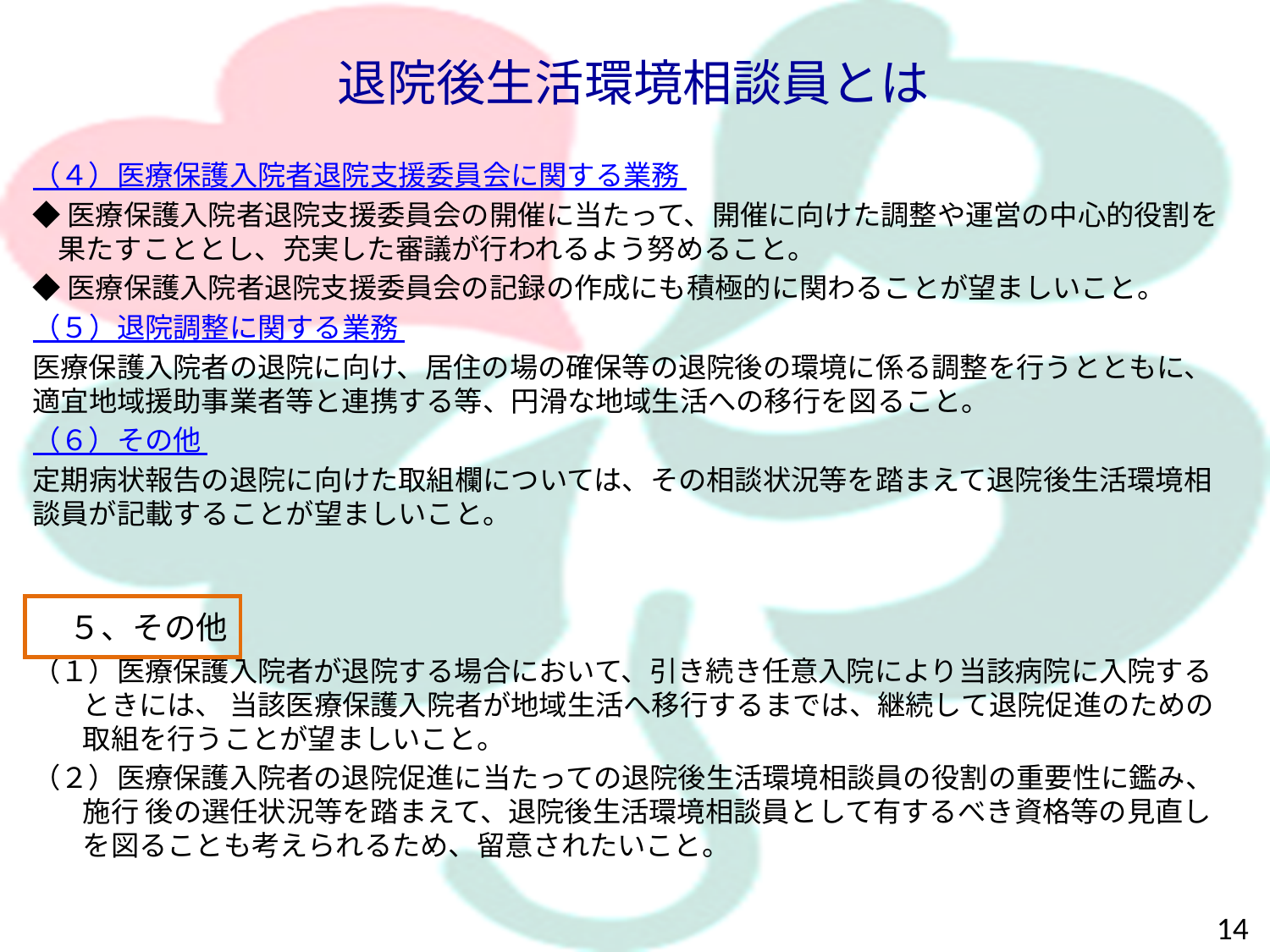

退院後生活環境相談員とは
（４）医療保護入院者退院支援委員会に関する業務
◆医療保護入院者退院支援委員会の開催に当たって、開催に向けた調整や運営の中心的役割を果たすこととし、充実した審議が行われるよう努めること。
◆医療保護入院者退院支援委員会の記録の作成にも積極的に関わることが望ましいこと。
（５）退院調整に関する業務
医療保護入院者の退院に向け、居住の場の確保等の退院後の環境に係る調整を行うとともに、適宜地域援助事業者等と連携する等、円滑な地域生活への移行を図ること。
（６）その他
定期病状報告の退院に向けた取組欄については、その相談状況等を踏まえて退院後生活環境相談員が記載することが望ましいこと。

（１）医療保護入院者が退院する場合において、引き続き任意入院により当該病院に入院するときには、 当該医療保護入院者が地域生活へ移行するまでは、継続して退院促進のための取組を行うことが望ましいこと。
（２）医療保護入院者の退院促進に当たっての退院後生活環境相談員の役割の重要性に鑑み、施行 後の選任状況等を踏まえて、退院後生活環境相談員として有するべき資格等の見直しを図ることも考えられるため、留意されたいこと。

　５、その他
14